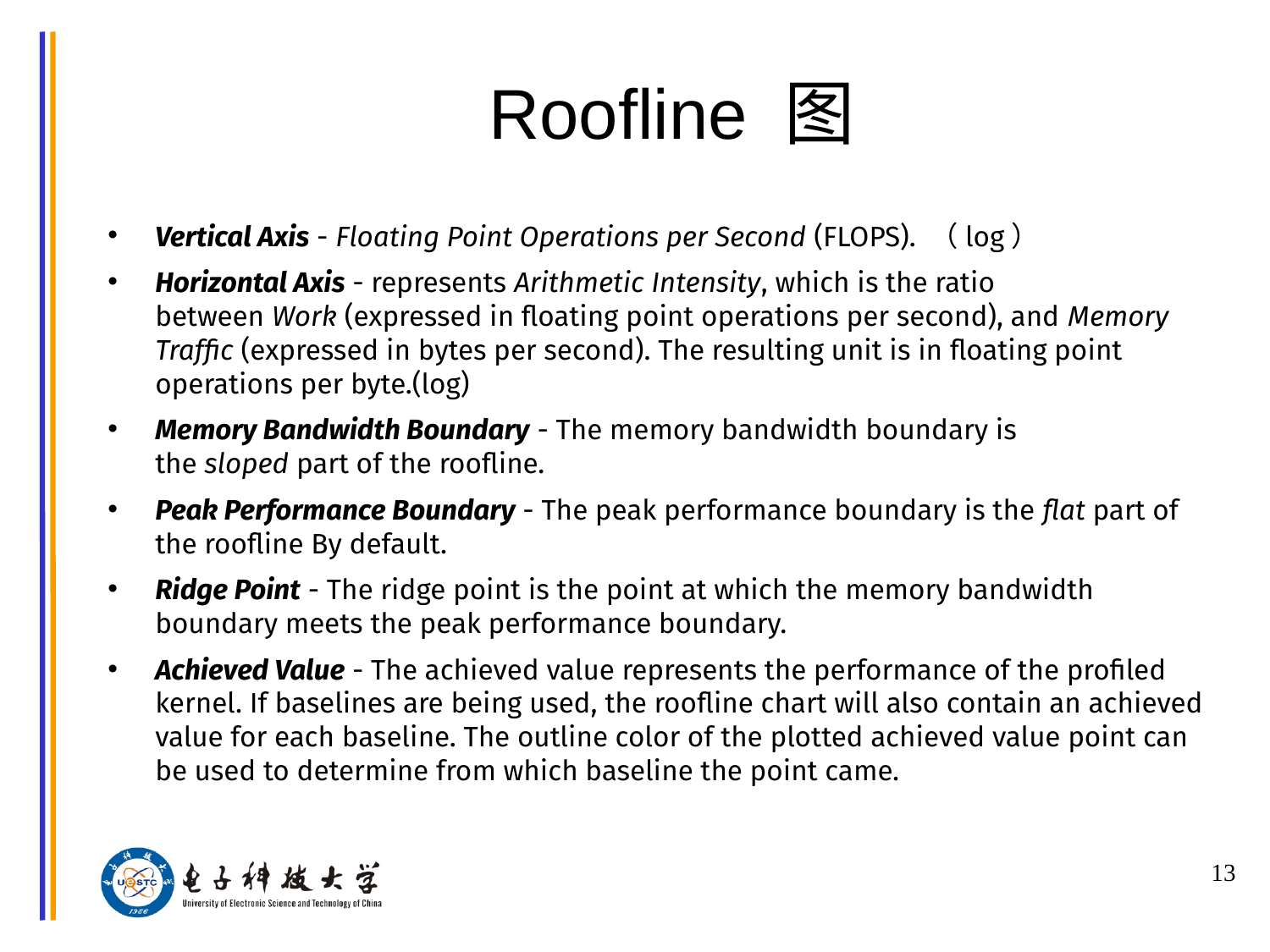

# Roofline 图
Vertical Axis - Floating Point Operations per Second (FLOPS). （log）
Horizontal Axis - represents Arithmetic Intensity, which is the ratio between Work (expressed in floating point operations per second), and Memory Traffic (expressed in bytes per second). The resulting unit is in floating point operations per byte.(log)
Memory Bandwidth Boundary - The memory bandwidth boundary is the sloped part of the roofline.
Peak Performance Boundary - The peak performance boundary is the flat part of the roofline By default.
Ridge Point - The ridge point is the point at which the memory bandwidth boundary meets the peak performance boundary.
Achieved Value - The achieved value represents the performance of the profiled kernel. If baselines are being used, the roofline chart will also contain an achieved value for each baseline. The outline color of the plotted achieved value point can be used to determine from which baseline the point came.

13